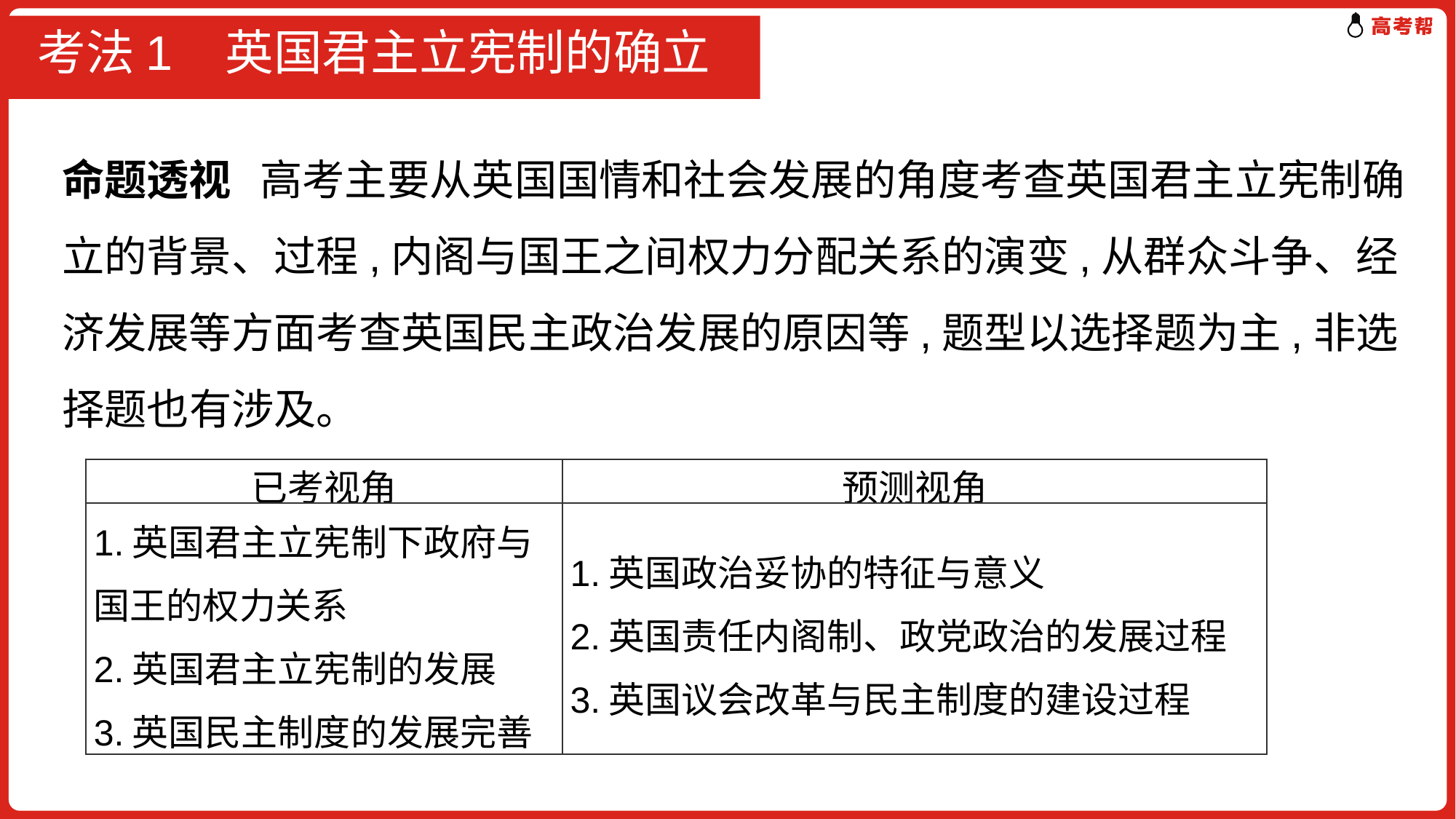

# 考法1   英国君主立宪制的确立
命题透视   高考主要从英国国情和社会发展的角度考查英国君主立宪制确立的背景、过程,内阁与国王之间权力分配关系的演变,从群众斗争、经济发展等方面考查英国民主政治发展的原因等,题型以选择题为主,非选择题也有涉及。
| 已考视角 | 预测视角 |
| --- | --- |
| 1.英国君主立宪制下政府与国王的权力关系 2.英国君主立宪制的发展 3.英国民主制度的发展完善 | 1.英国政治妥协的特征与意义 2.英国责任内阁制、政党政治的发展过程 3.英国议会改革与民主制度的建设过程 |